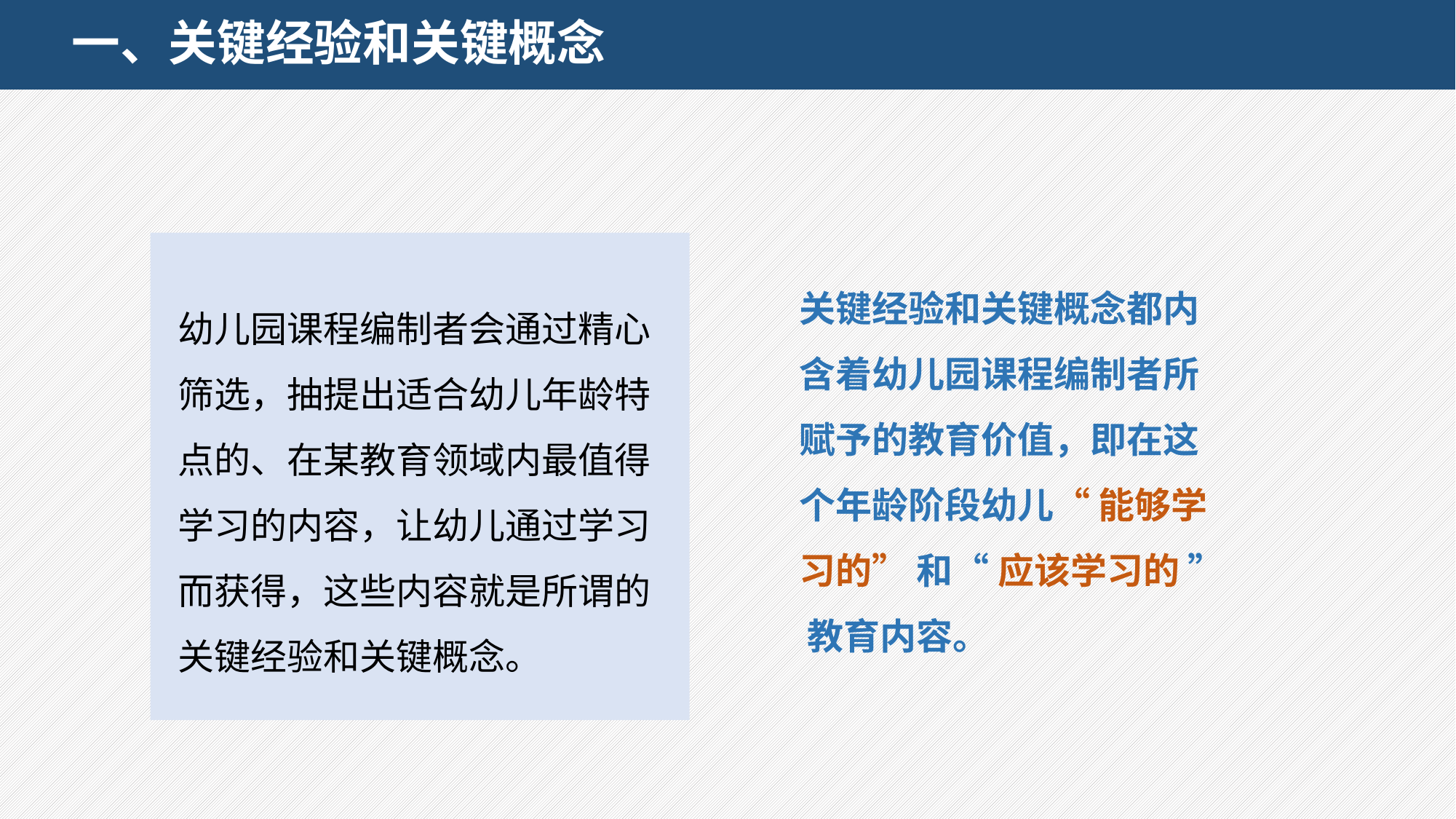

# 一、关键经验和关键概念

关键经验和关键概念都内含着幼儿园课程编制者所赋予的教育价值，即在这个年龄阶段幼儿“ 能够学习的” 和“ 应该学习的 ”  教育内容。
幼儿园课程编制者会通过精心筛选，抽提出适合幼儿年龄特点的、在某教育领域内最值得学习的内容，让幼儿通过学习而获得，这些内容就是所谓的关键经验和关键概念。